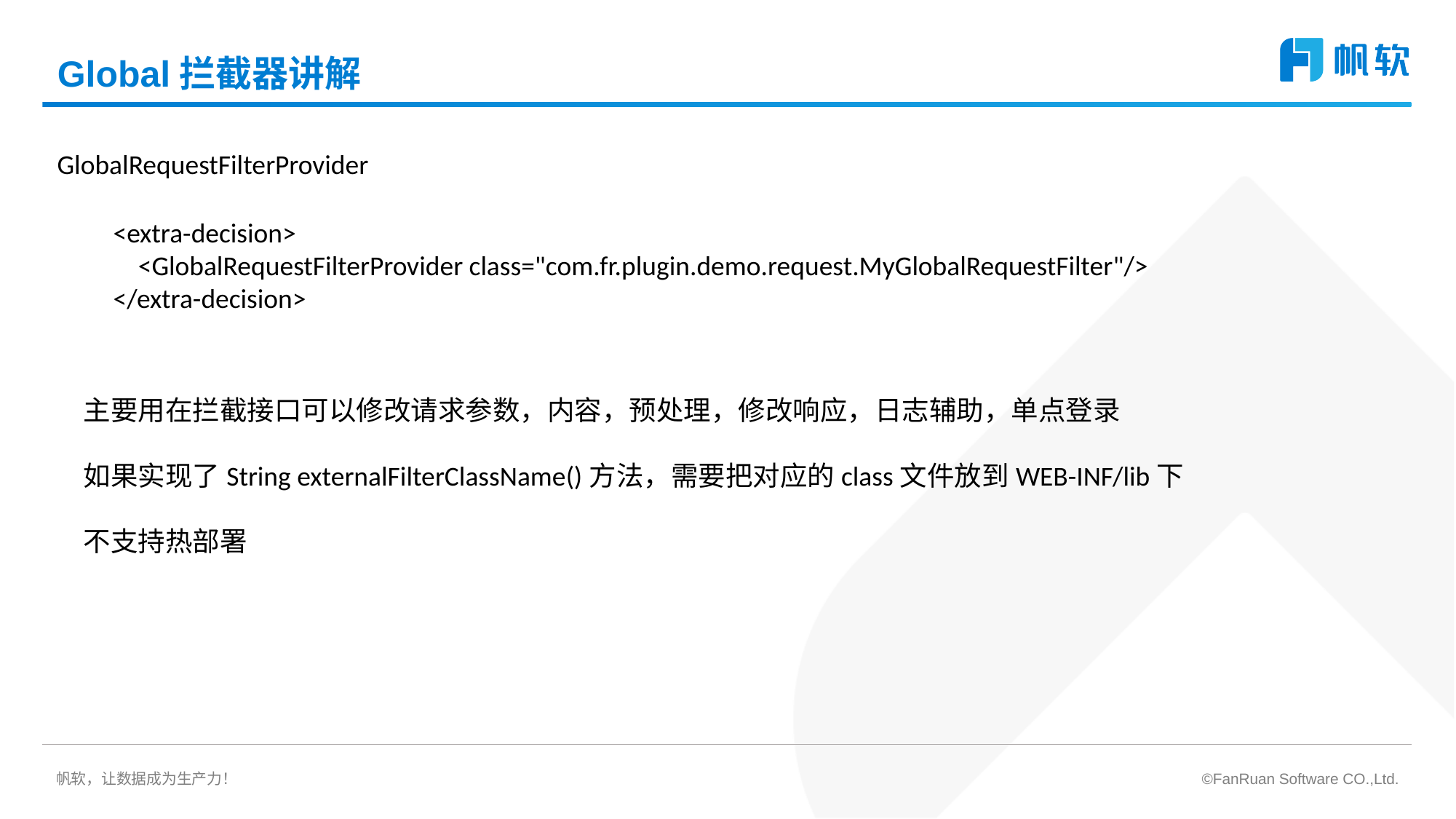

# Global拦截器讲解
GlobalRequestFilterProvider
<extra-decision>
    <GlobalRequestFilterProvider class="com.fr.plugin.demo.request.MyGlobalRequestFilter"/>
</extra-decision>
主要用在拦截接口可以修改请求参数，内容，预处理，修改响应，日志辅助，单点登录

如果实现了String externalFilterClassName()方法，需要把对应的class文件放到WEB-INF/lib下

不支持热部署